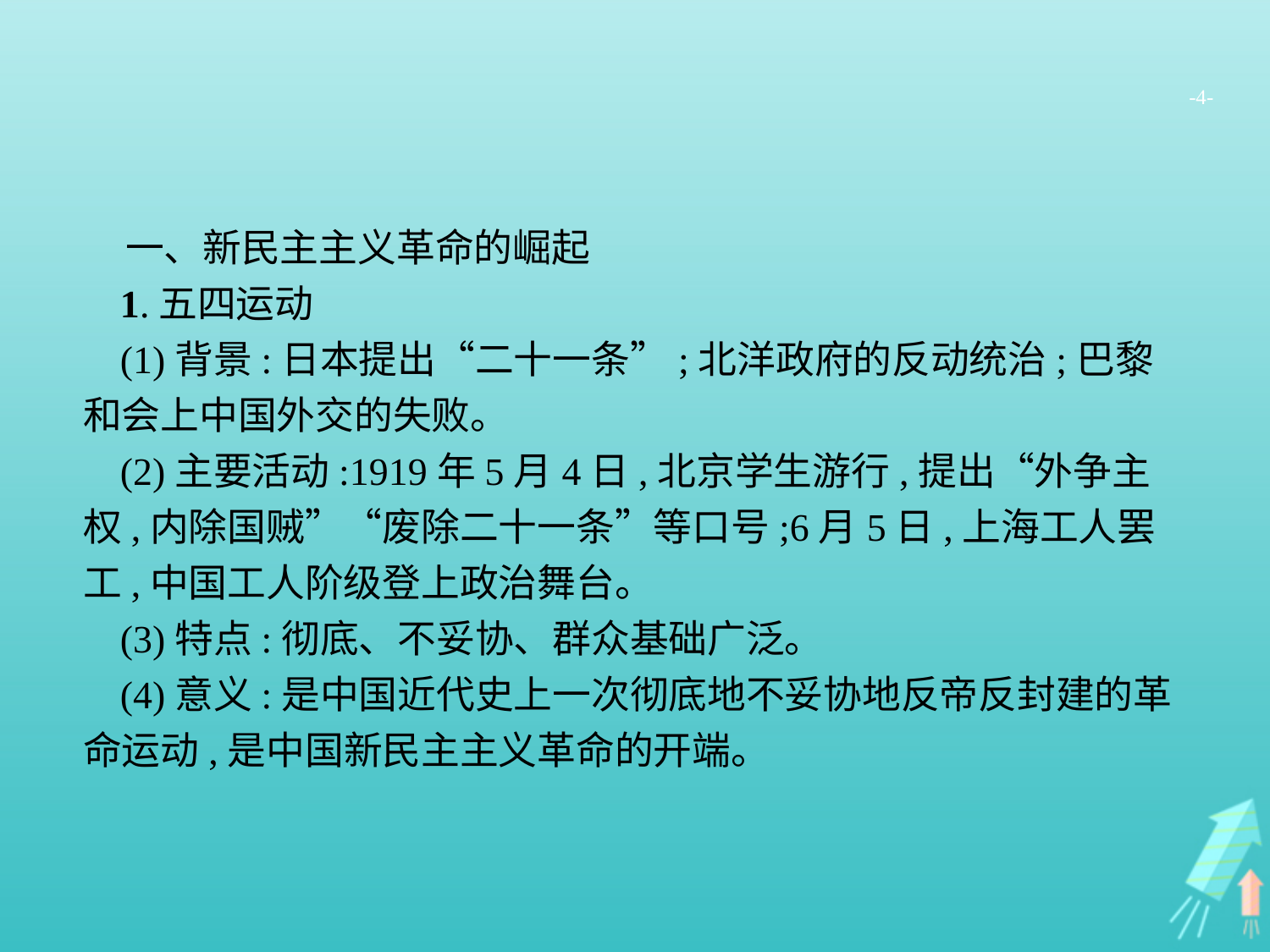

-4-
一、新民主主义革命的崛起
1.五四运动
(1)背景:日本提出“二十一条”;北洋政府的反动统治;巴黎和会上中国外交的失败。
(2)主要活动:1919年5月4日,北京学生游行,提出“外争主权,内除国贼”“废除二十一条”等口号;6月5日,上海工人罢工,中国工人阶级登上政治舞台。
(3)特点:彻底、不妥协、群众基础广泛。
(4)意义:是中国近代史上一次彻底地不妥协地反帝反封建的革命运动,是中国新民主主义革命的开端。